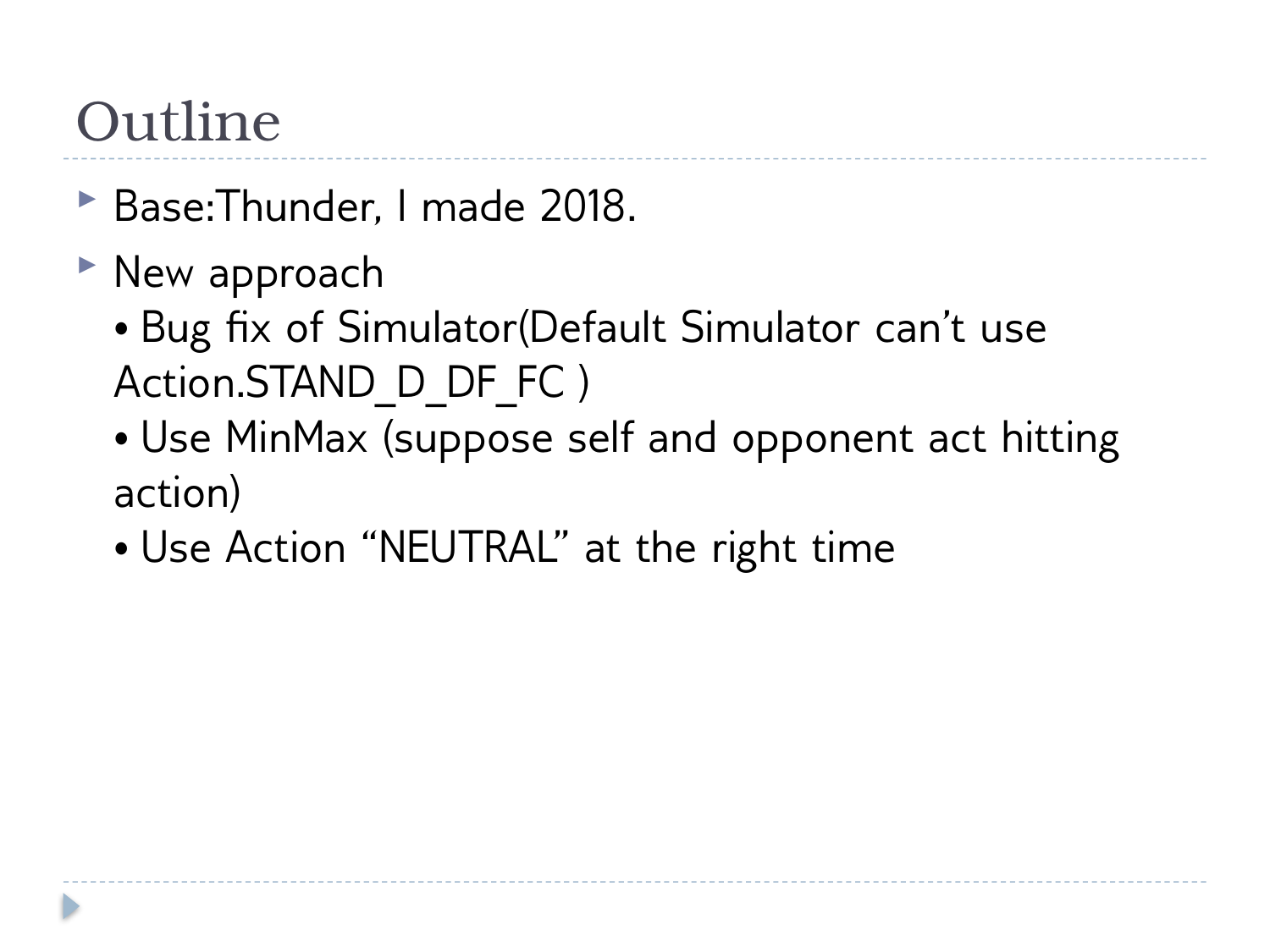

# Outline
Base:Thunder, I made 2018.
New approach
・Bug fix of Simulator(Default Simulator can’t use Action.STAND_D_DF_FC )
・Use MinMax (suppose self and opponent act hitting action)
・Use Action “NEUTRAL” at the right time